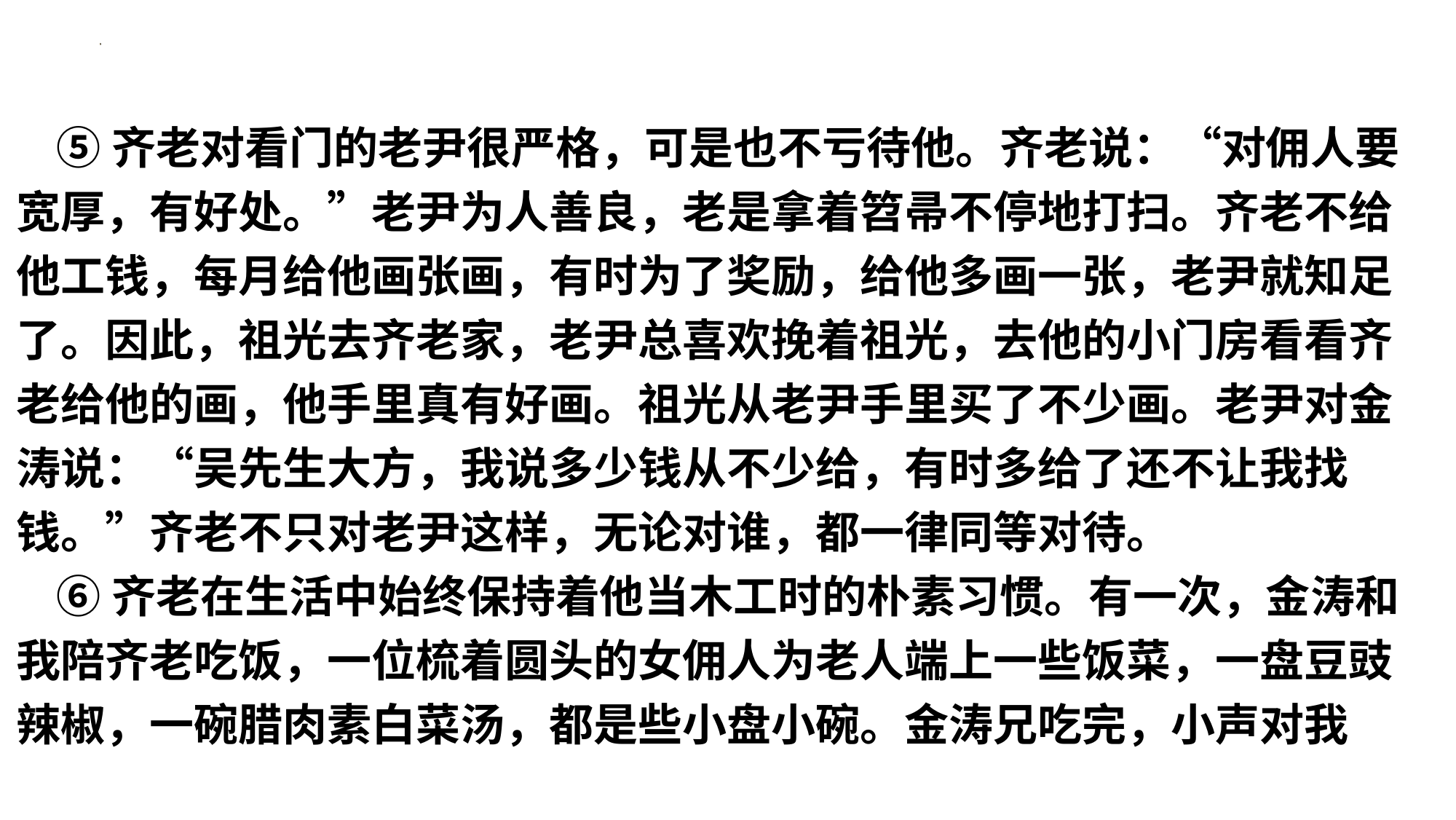

⑤齐老对看门的老尹很严格，可是也不亏待他。齐老说：“对佣人要宽厚，有好处。”老尹为人善良，老是拿着笤帚不停地打扫。齐老不给他工钱，每月给他画张画，有时为了奖励，给他多画一张，老尹就知足了。因此，祖光去齐老家，老尹总喜欢挽着祖光，去他的小门房看看齐老给他的画，他手里真有好画。祖光从老尹手里买了不少画。老尹对金涛说：“吴先生大方，我说多少钱从不少给，有时多给了还不让我找钱。”齐老不只对老尹这样，无论对谁，都一律同等对待。
    ⑥齐老在生活中始终保持着他当木工时的朴素习惯。有一次，金涛和我陪齐老吃饭，一位梳着圆头的女佣人为老人端上一些饭菜，一盘豆豉辣椒，一碗腊肉素白菜汤，都是些小盘小碗。金涛兄吃完，小声对我